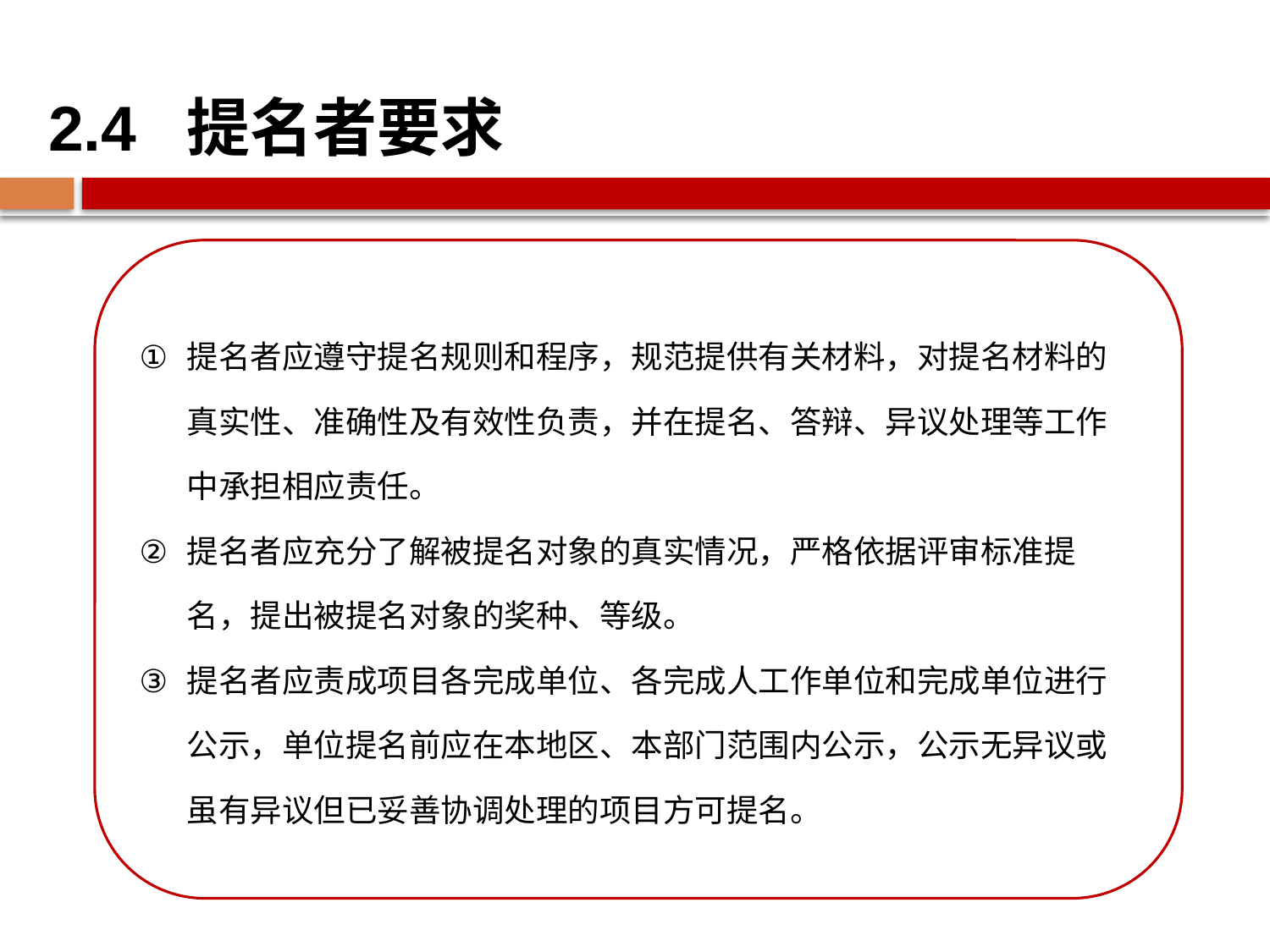

2.4  提名者要求
提名者应遵守提名规则和程序，规范提供有关材料，对提名材料的真实性、准确性及有效性负责，并在提名、答辩、异议处理等工作中承担相应责任。
提名者应充分了解被提名对象的真实情况，严格依据评审标准提名，提出被提名对象的奖种、等级。
提名者应责成项目各完成单位、各完成人工作单位和完成单位进行公示，单位提名前应在本地区、本部门范围内公示，公示无异议或虽有异议但已妥善协调处理的项目方可提名。